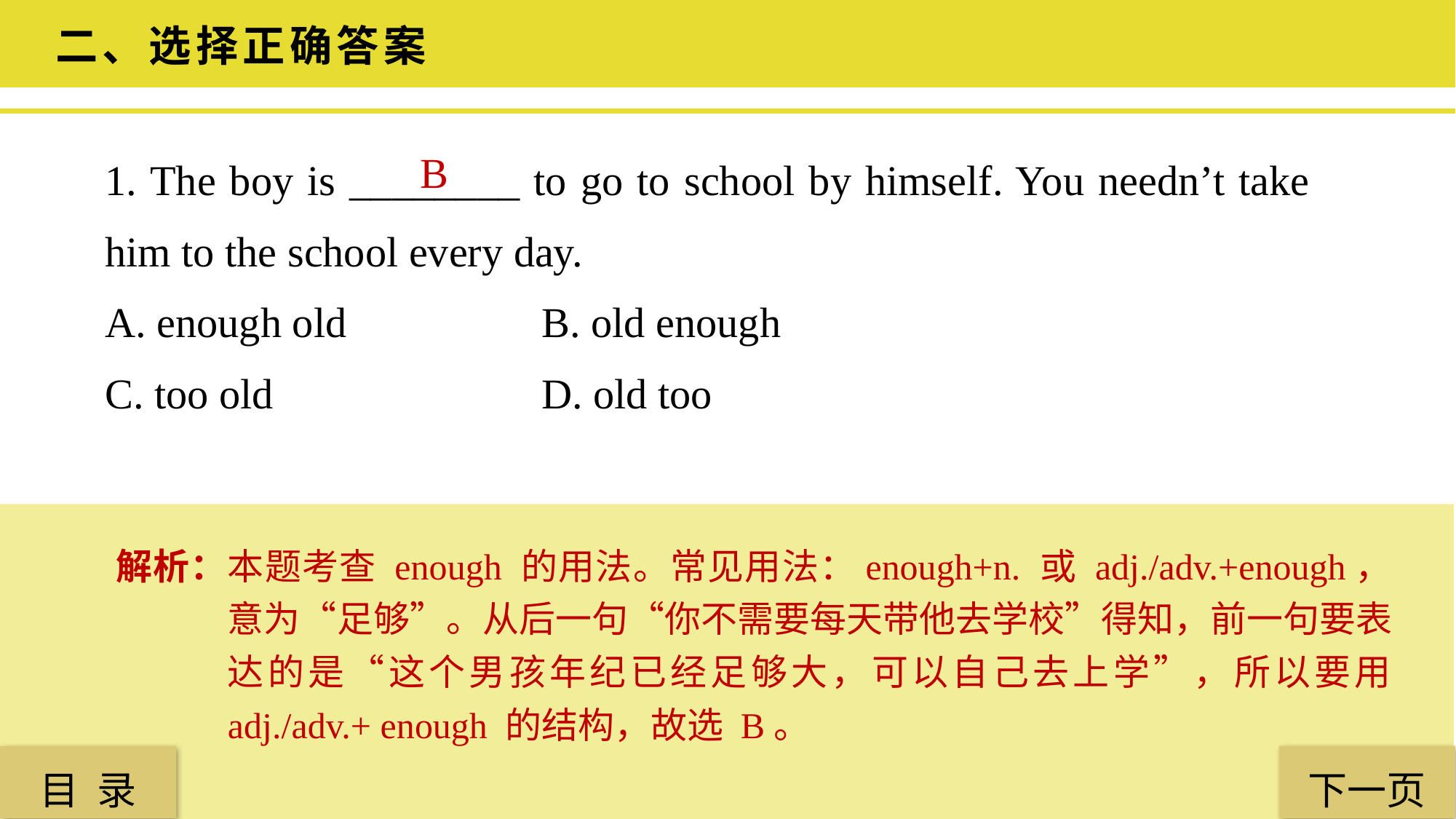

二、选择正确答案
1. The boy is ________ to go to school by himself. You needn’t take him to the school every day.
A. enough old 		B. old enough
C. too old 			D. old too
B
解析：本题考查 enough 的用法。常见用法：enough+n. 或 adj./adv.+enough，意为“足够”。从后一句“你不需要每天带他去学校”得知，前一句要表达的是“这个男孩年纪已经足够大，可以自己去上学”，所以要用 adj./adv.+ enough 的结构，故选 B。